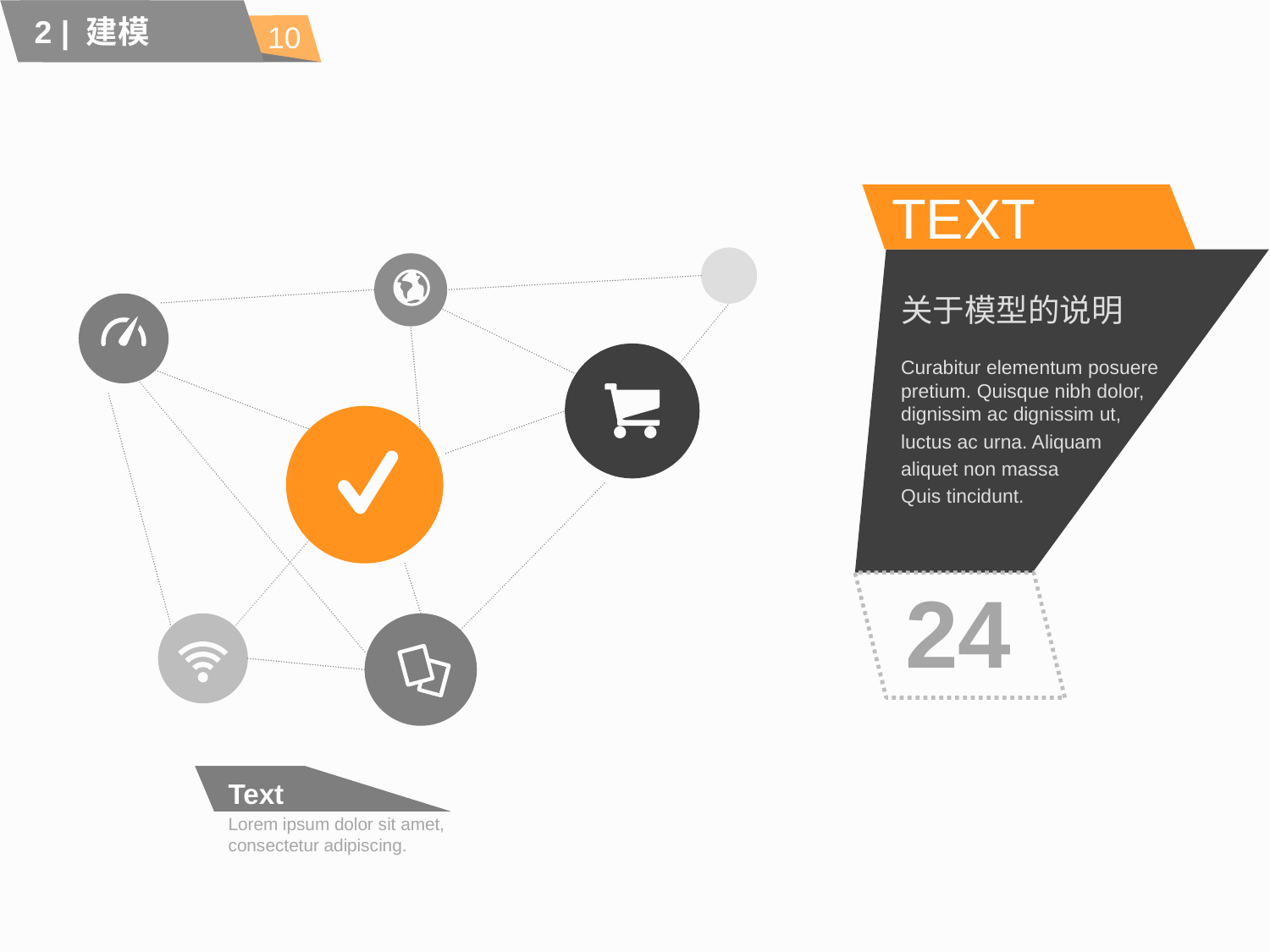

10
2 | 建模
TEXT

关于模型的说明
Curabitur elementum posuere pretium. Quisque nibh dolor, dignissim ac dignissim ut,
luctus ac urna. Aliquam
aliquet non massa
Quis tincidunt.

24

Text
Lorem ipsum dolor sit amet, consectetur adipiscing.